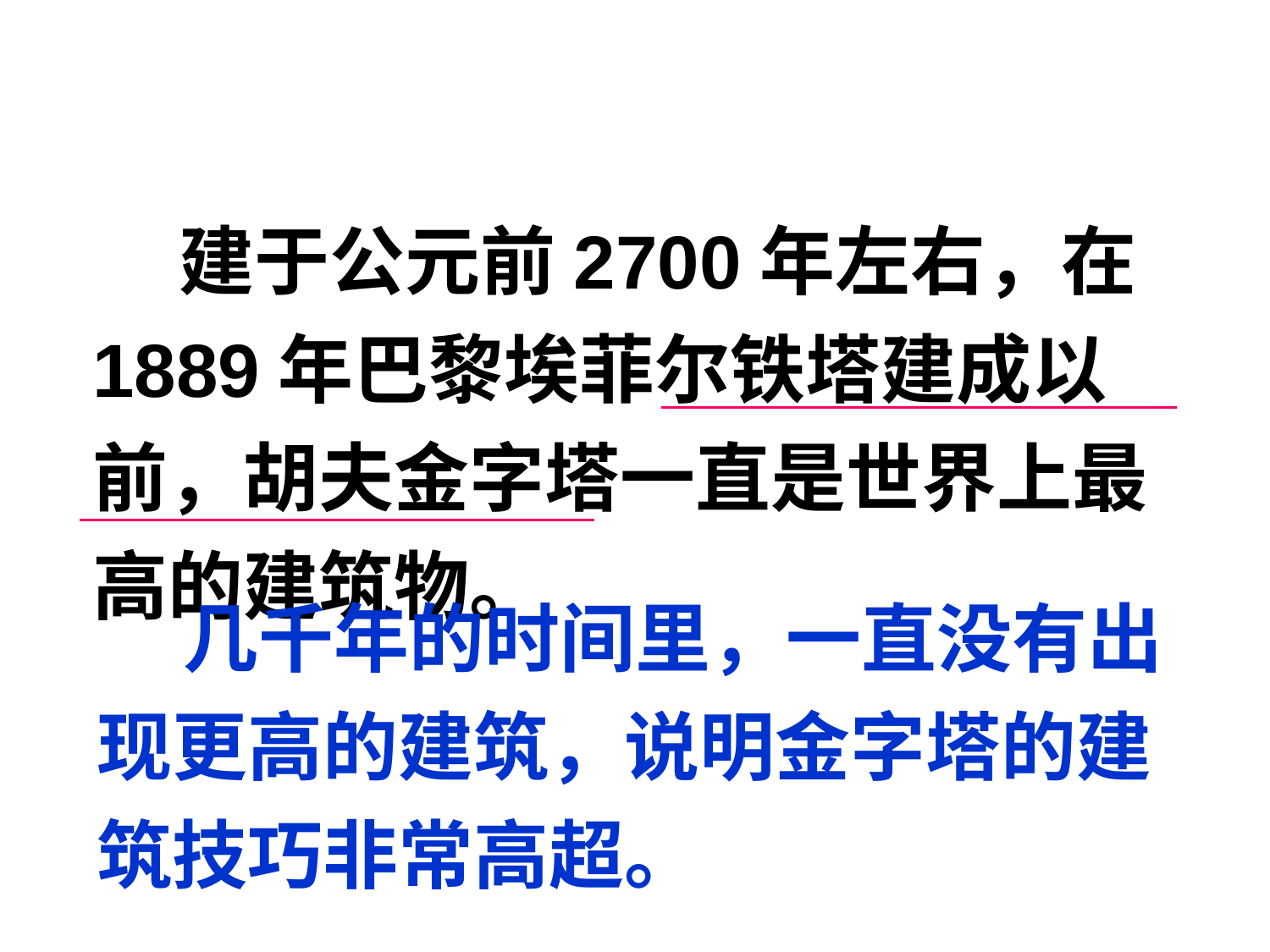

建于公元前2700年左右，在1889年巴黎埃菲尔铁塔建成以前，胡夫金字塔一直是世界上最高的建筑物。
    几千年的时间里，一直没有出现更高的建筑，说明金字塔的建筑技巧非常高超。